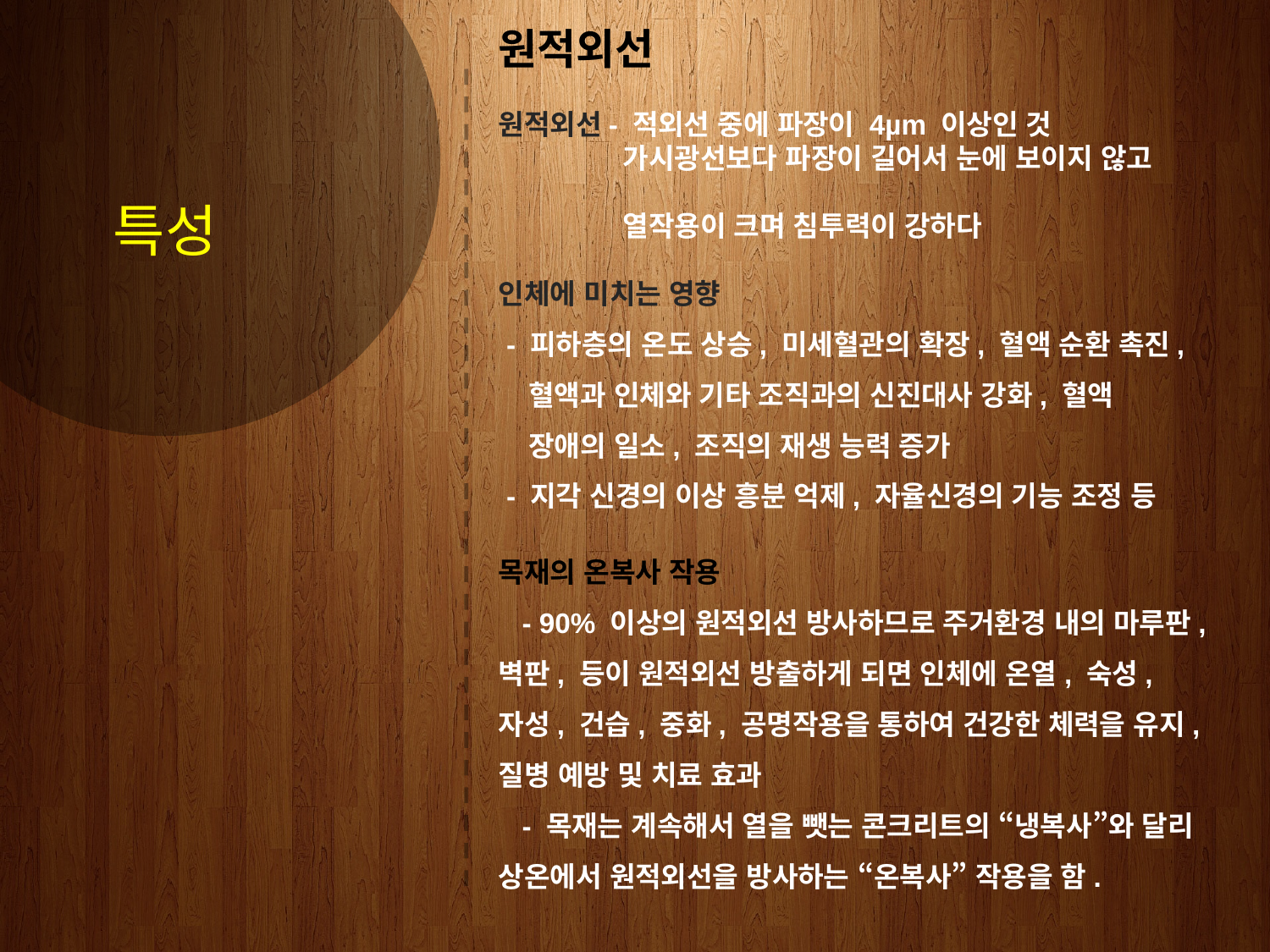

PART 2

특성
원적외선

원적외선- 적외선 중에 파장이 4µm 이상인 것
               가시광선보다 파장이 길어서 눈에 보이지 않고
               열작용이 크며 침투력이 강하다

인체에 미치는 영향
 - 피하층의 온도 상승, 미세혈관의 확장, 혈액 순환 촉진,
   혈액과 인체와 기타 조직과의 신진대사 강화, 혈액
   장애의 일소, 조직의 재생 능력 증가
 - 지각 신경의 이상 흥분 억제, 자율신경의 기능 조정 등

목재의 온복사 작용
   - 90% 이상의 원적외선 방사하므로 주거환경 내의 마루판, 벽판, 등이 원적외선 방출하게 되면 인체에 온열, 숙성, 자성, 건습, 중화, 공명작용을 통하여 건강한 체력을 유지, 질병 예방 및 치료 효과
   - 목재는 계속해서 열을 뺏는 콘크리트의 “냉복사”와 달리 상온에서 원적외선을 방사하는 “온복사” 작용을 함.